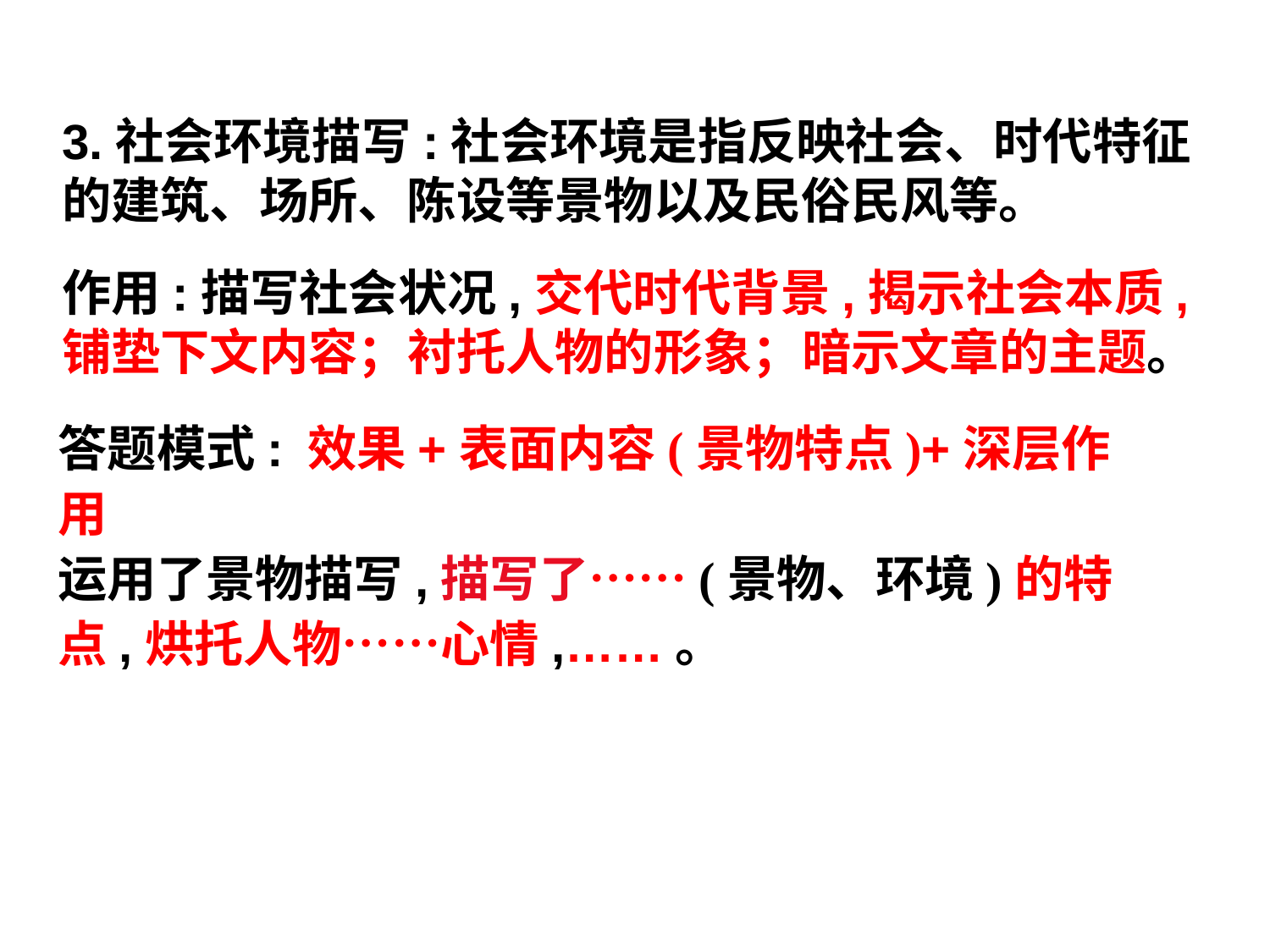

3.社会环境描写:社会环境是指反映社会、时代特征的建筑、场所、陈设等景物以及民俗民风等。
作用:描写社会状况,交代时代背景,揭示社会本质,铺垫下文内容；衬托人物的形象；暗示文章的主题。
答题模式: 效果+表面内容(景物特点)+深层作用
运用了景物描写,描写了……(景物、环境)的特点,烘托人物……心情,……。